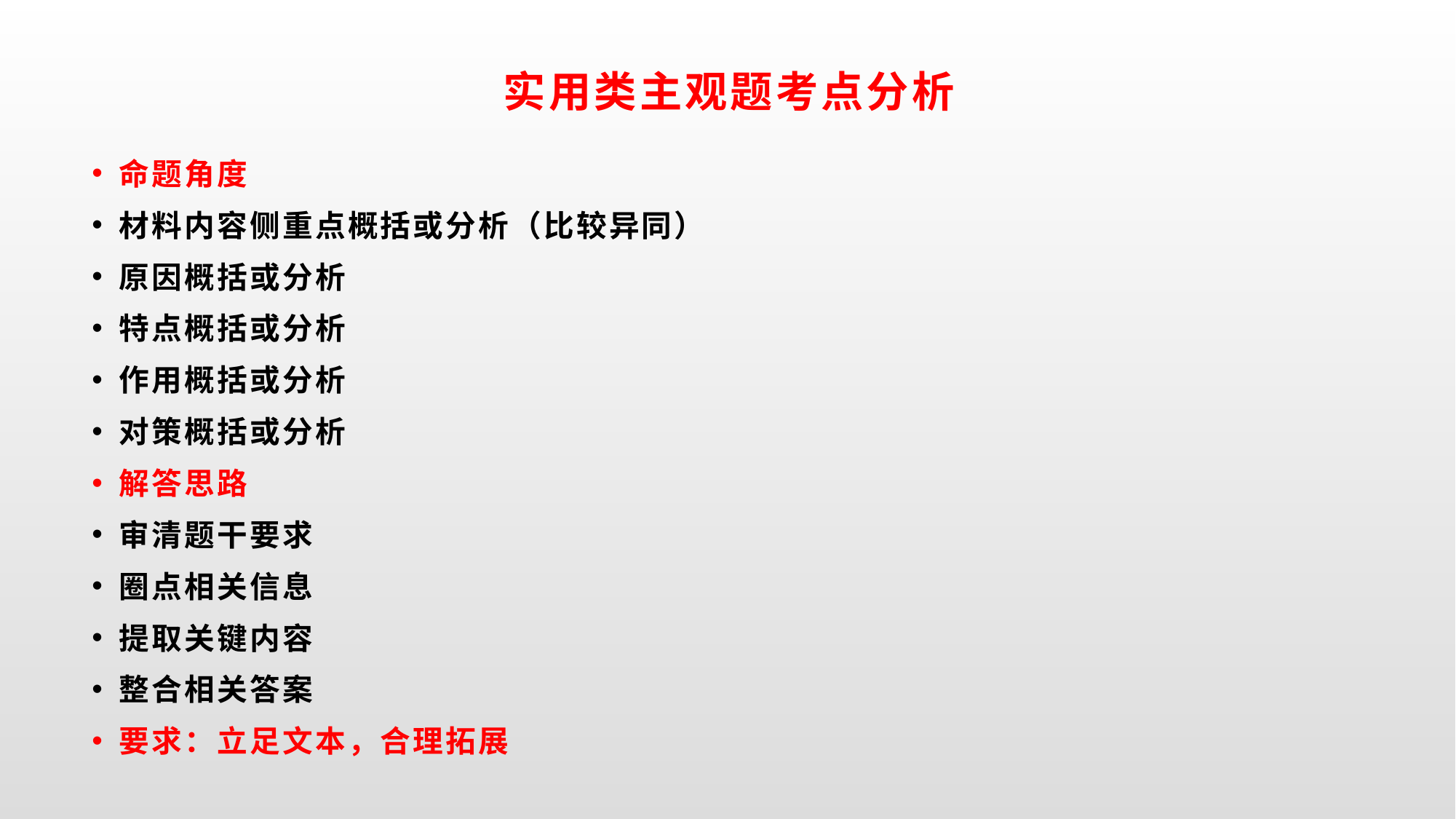

# 实用类主观题考点分析
命题角度
材料内容侧重点概括或分析（比较异同）
原因概括或分析
特点概括或分析
作用概括或分析
对策概括或分析
解答思路
审清题干要求
圈点相关信息
提取关键内容
整合相关答案
要求：立足文本，合理拓展